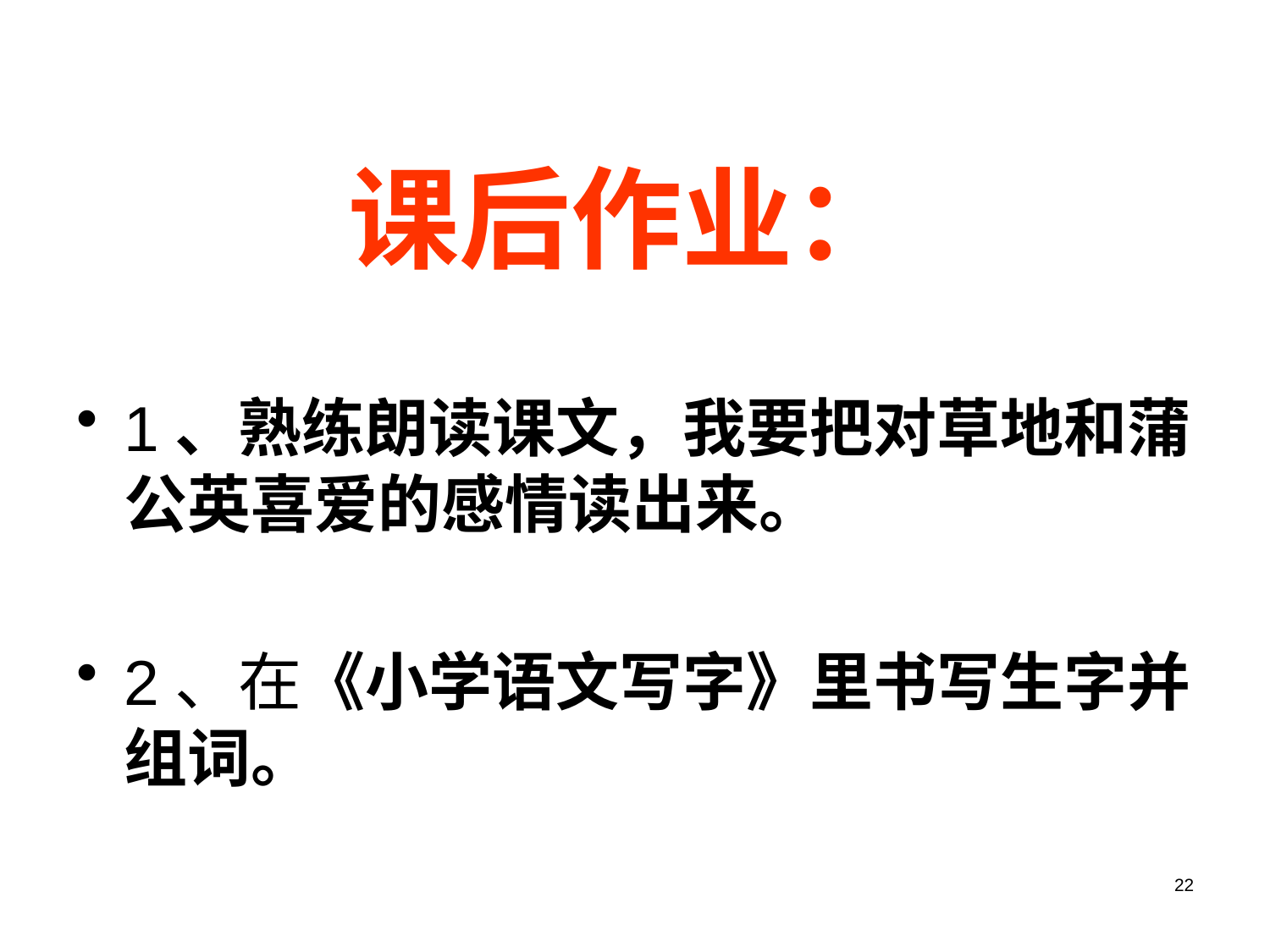

1、熟练朗读课文，我要把对草地和蒲公英喜爱的感情读出来。

2、在《小学语文写字》里书写生字并组词。

# 课后作业：

22